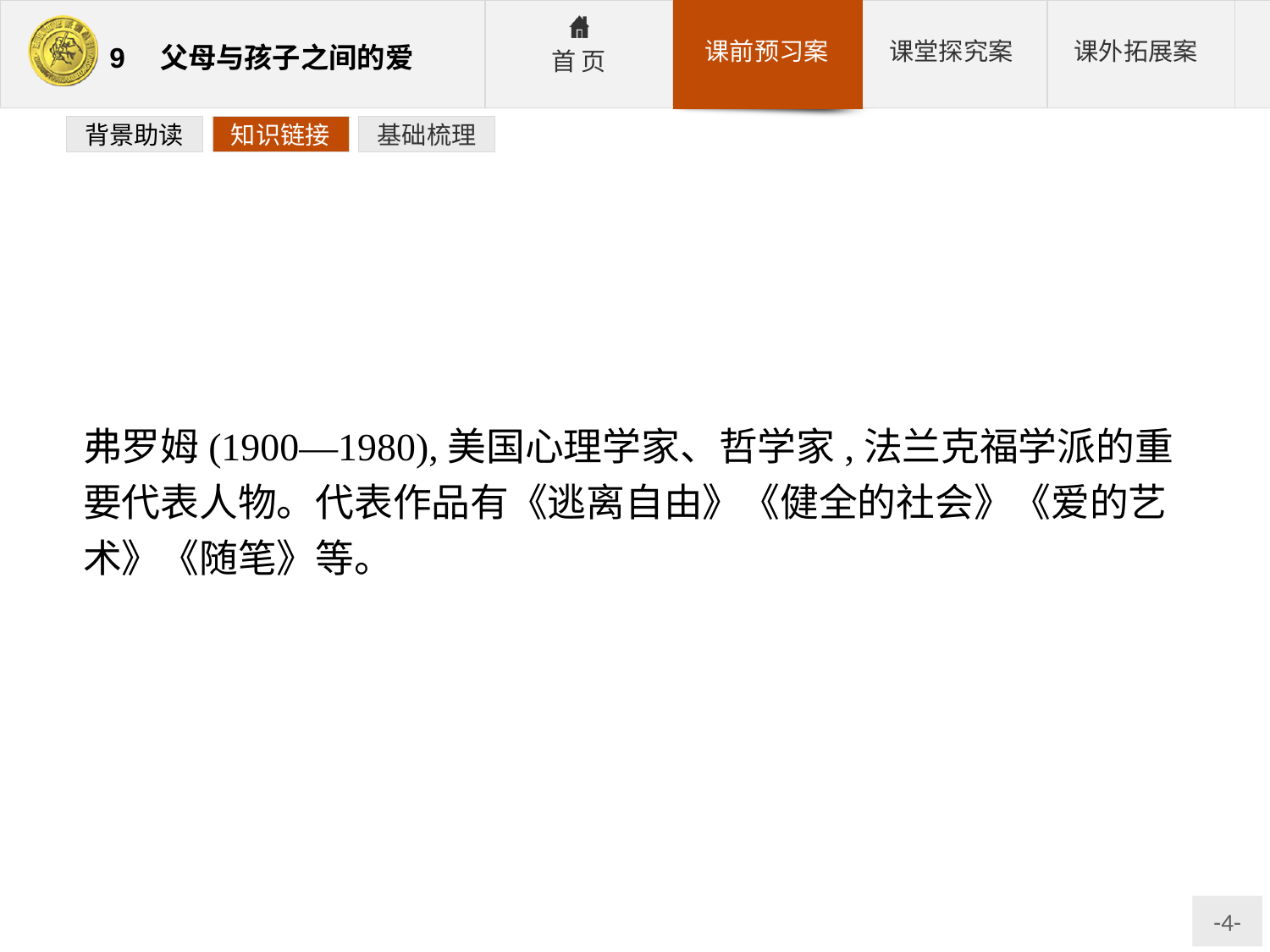

背景助读
知识链接
基础梳理
弗罗姆(1900—1980),美国心理学家、哲学家,法兰克福学派的重要代表人物。代表作品有《逃离自由》《健全的社会》《爱的艺术》《随笔》等。